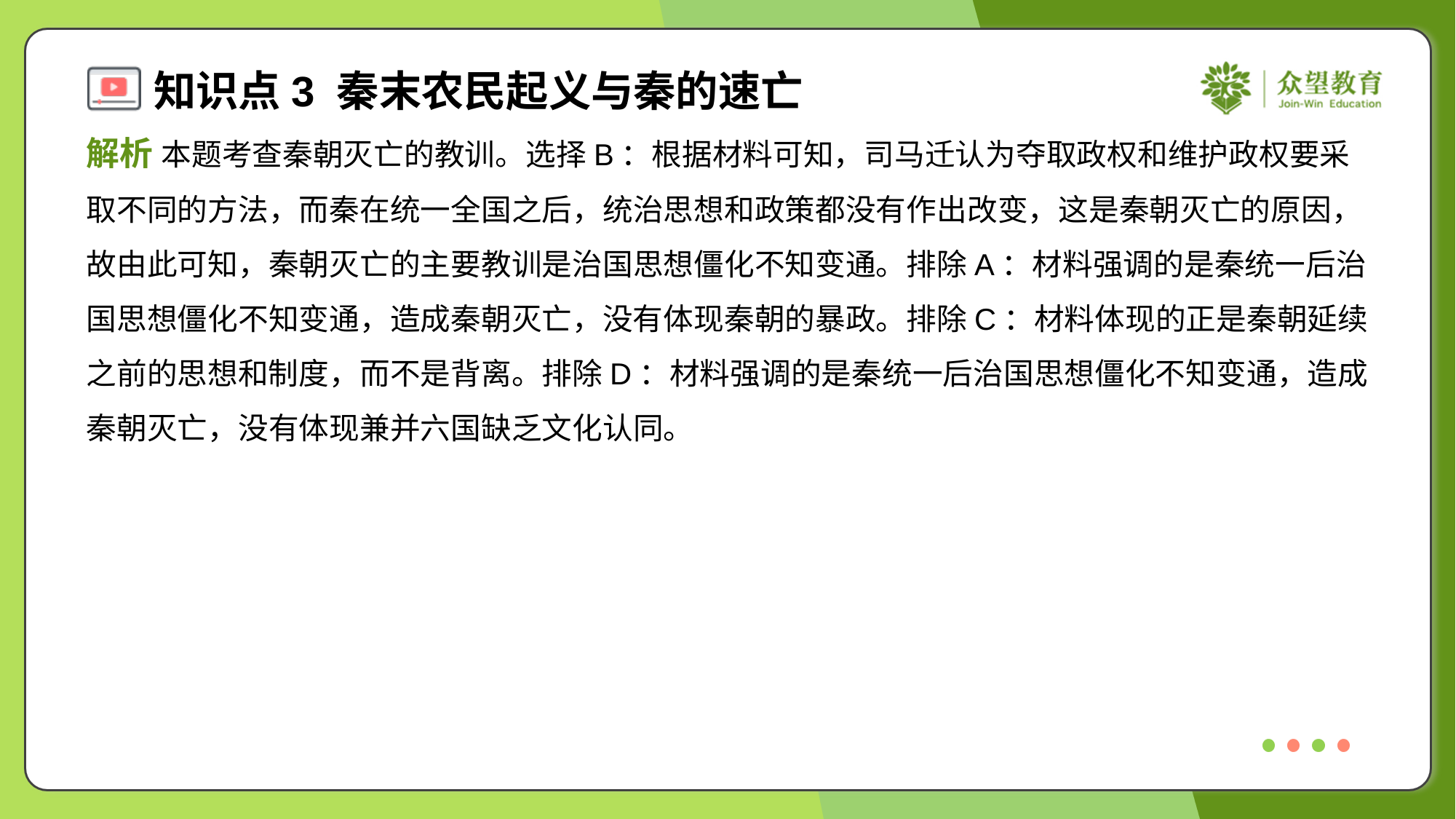

解析 本题考查秦朝灭亡的教训。选择B：根据材料可知，司马迁认为夺取政权和维护政权要采
取不同的方法，而秦在统一全国之后，统治思想和政策都没有作出改变，这是秦朝灭亡的原因，
故由此可知，秦朝灭亡的主要教训是治国思想僵化不知变通。排除A：材料强调的是秦统一后治
国思想僵化不知变通，造成秦朝灭亡，没有体现秦朝的暴政。排除C：材料体现的正是秦朝延续
之前的思想和制度，而不是背离。排除D：材料强调的是秦统一后治国思想僵化不知变通，造成
秦朝灭亡，没有体现兼并六国缺乏文化认同。